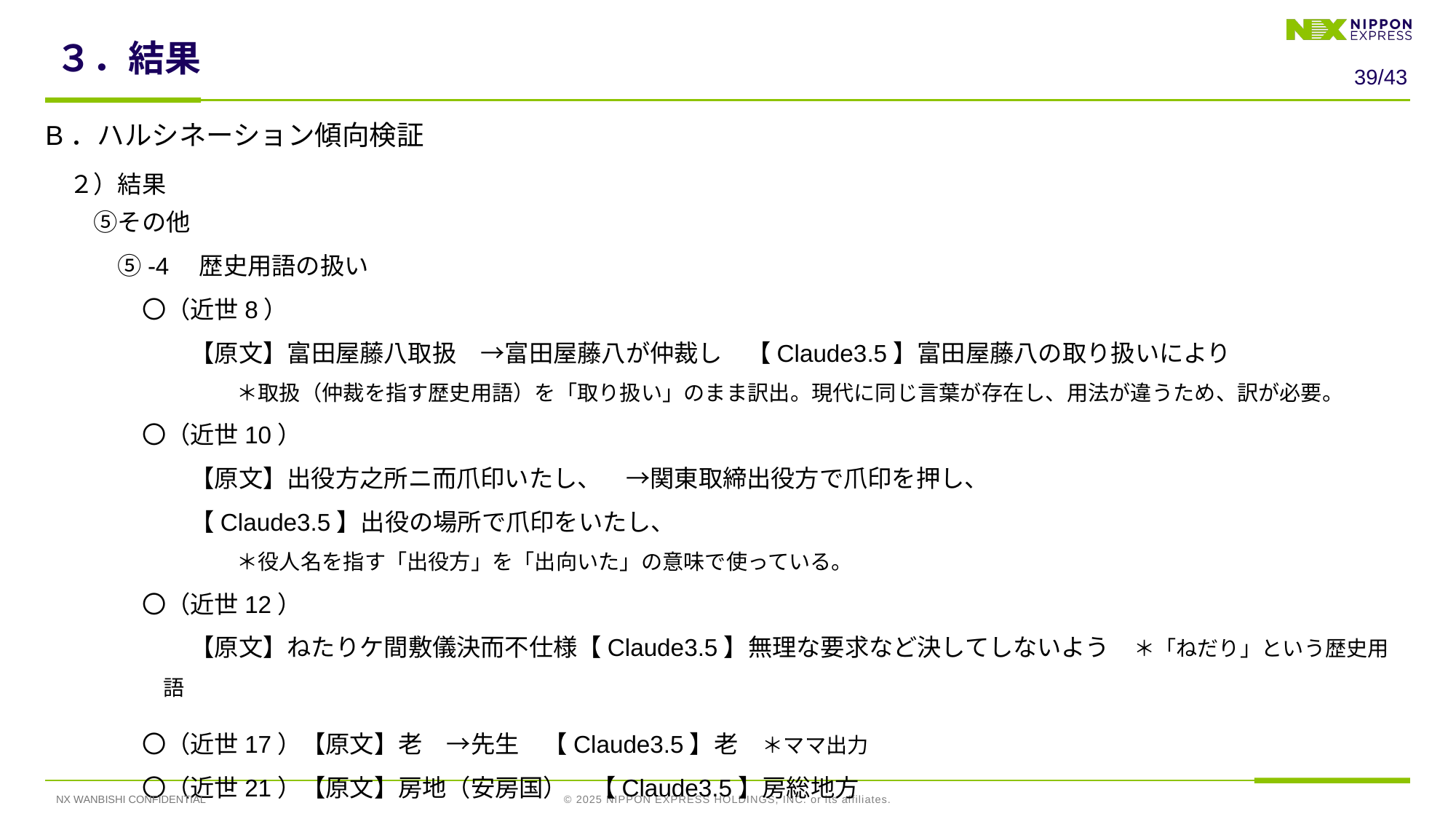

# ３．結果
39/43
B．ハルシネーション傾向検証
　２）結果
　　⑤その他
　　　⑤-4　歴史用語の扱い
　　　　〇（近世8）
　　　　　　【原文】富田屋藤八取扱　→富田屋藤八が仲裁し　【Claude3.5】富田屋藤八の取り扱いにより
　　　　　　　　　＊取扱（仲裁を指す歴史用語）を「取り扱い」のまま訳出。現代に同じ言葉が存在し、用法が違うため、訳が必要。
　　　　〇（近世10）
　　　　　　【原文】出役方之所ニ而爪印いたし、　→関東取締出役方で爪印を押し、
　　　　　　【Claude3.5】出役の場所で爪印をいたし、
　　　　　　　　　＊役人名を指す「出役方」を「出向いた」の意味で使っている。
　　　　〇（近世12）
　　　　　　【原文】ねたりケ間敷儀決而不仕様【Claude3.5】無理な要求など決してしないよう　＊「ねだり」という歴史用語

　　　　〇（近世17）【原文】老　→先生　【Claude3.5】老　＊ママ出力
　　　　〇（近世21）【原文】房地（安房国）　【Claude3.5】房総地方
NX WANBISHI CONFIDENTIAL